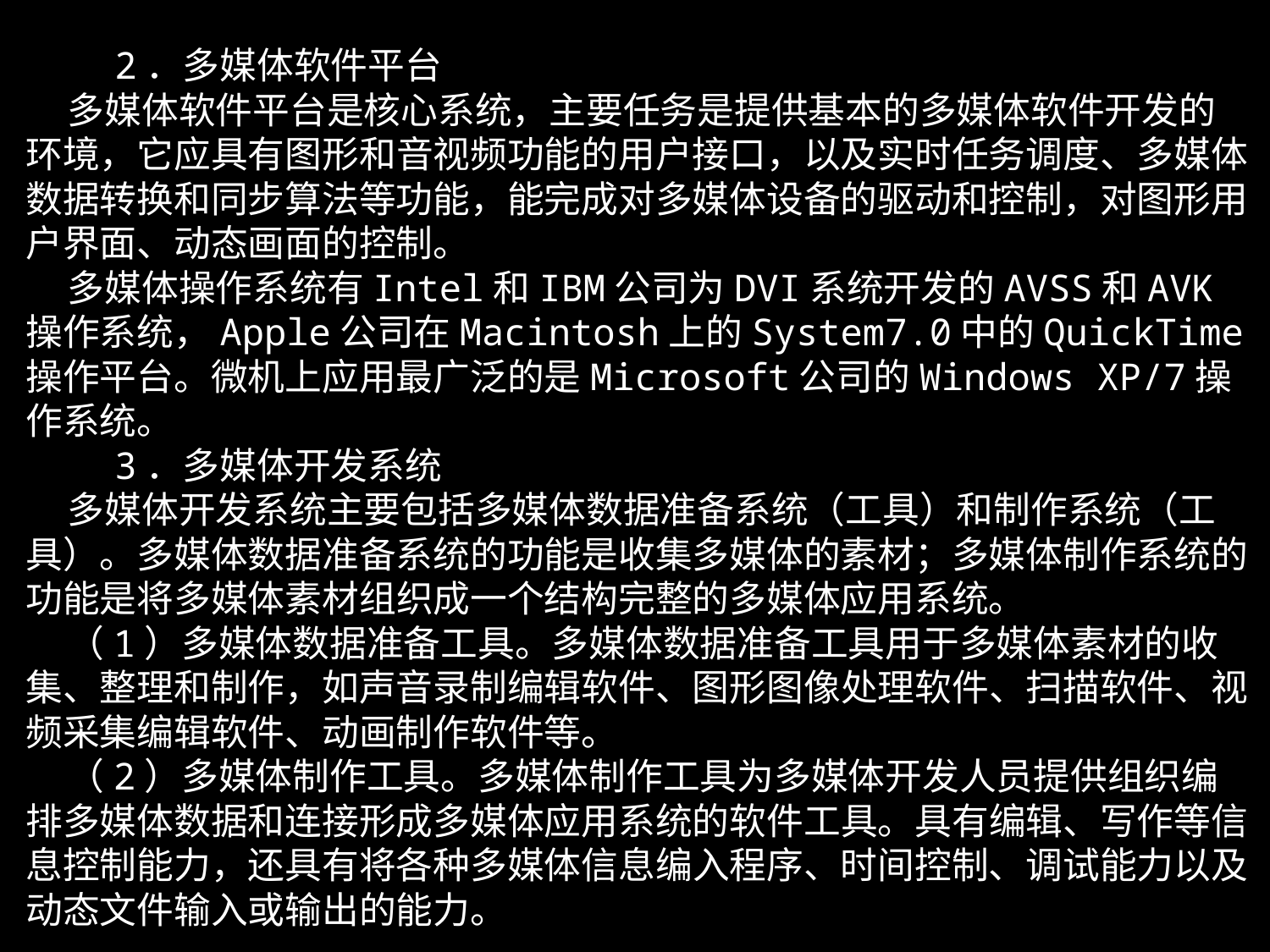

2．多媒体软件平台
    多媒体软件平台是核心系统，主要任务是提供基本的多媒体软件开发的环境，它应具有图形和音视频功能的用户接口，以及实时任务调度、多媒体数据转换和同步算法等功能，能完成对多媒体设备的驱动和控制，对图形用户界面、动态画面的控制。
    多媒体操作系统有Intel和IBM公司为DVI系统开发的AVSS和AVK操作系统，Apple公司在Macintosh上的System7.0中的QuickTime操作平台。微机上应用最广泛的是Microsoft公司的Windows XP/7操作系统。
    3．多媒体开发系统
    多媒体开发系统主要包括多媒体数据准备系统（工具）和制作系统（工具）。多媒体数据准备系统的功能是收集多媒体的素材；多媒体制作系统的功能是将多媒体素材组织成一个结构完整的多媒体应用系统。
    （1）多媒体数据准备工具。多媒体数据准备工具用于多媒体素材的收集、整理和制作，如声音录制编辑软件、图形图像处理软件、扫描软件、视频采集编辑软件、动画制作软件等。
    （2）多媒体制作工具。多媒体制作工具为多媒体开发人员提供组织编排多媒体数据和连接形成多媒体应用系统的软件工具。具有编辑、写作等信息控制能力，还具有将各种多媒体信息编入程序、时间控制、调试能力以及动态文件输入或输出的能力。